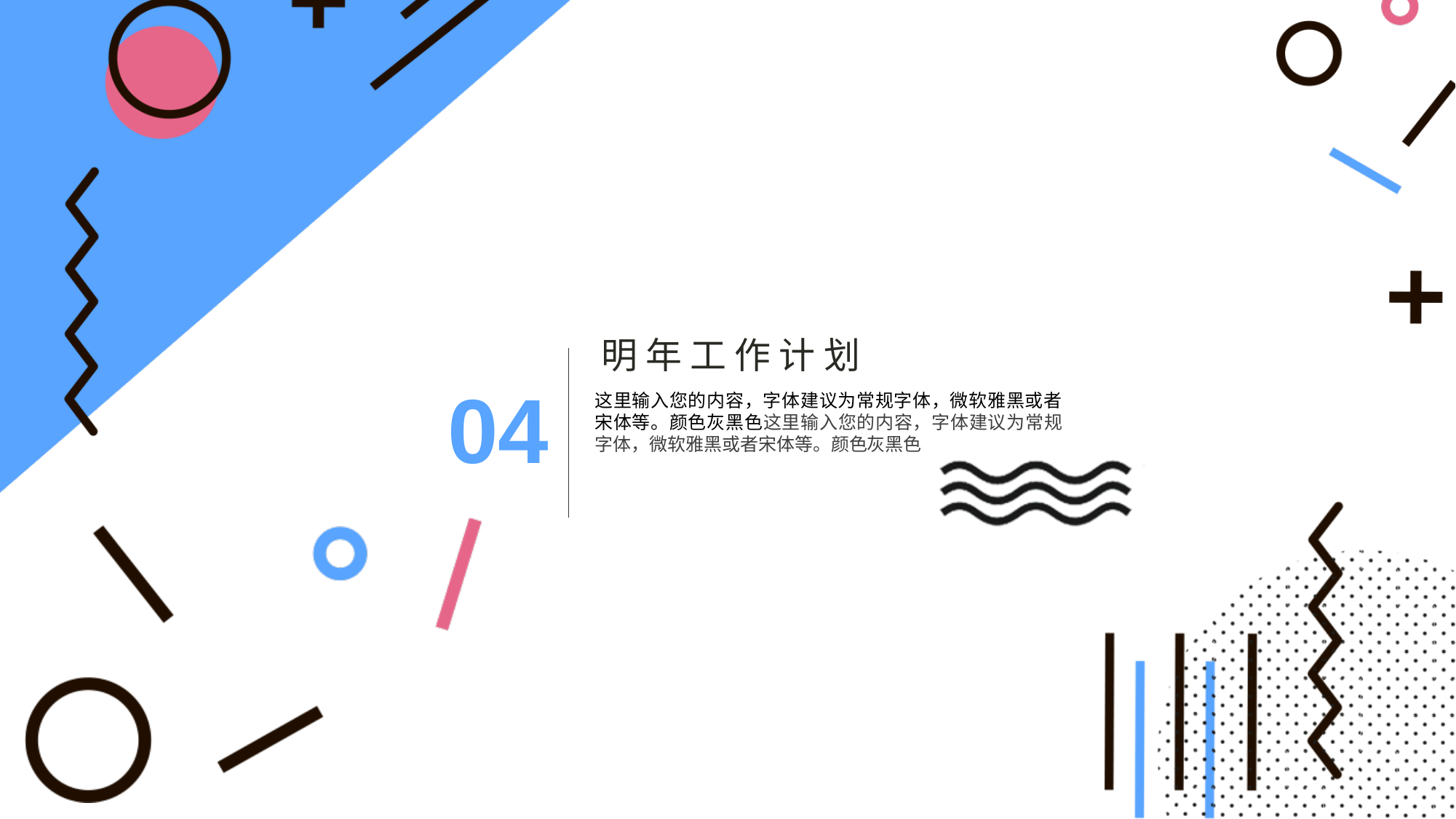

明 年 工 作 计 划
04
这里输入您的内容，字体建议为常规字体，微软雅黑或者宋体等。颜色灰黑色这里输入您的内容，字体建议为常规字体，微软雅黑或者宋体等。颜色灰黑色